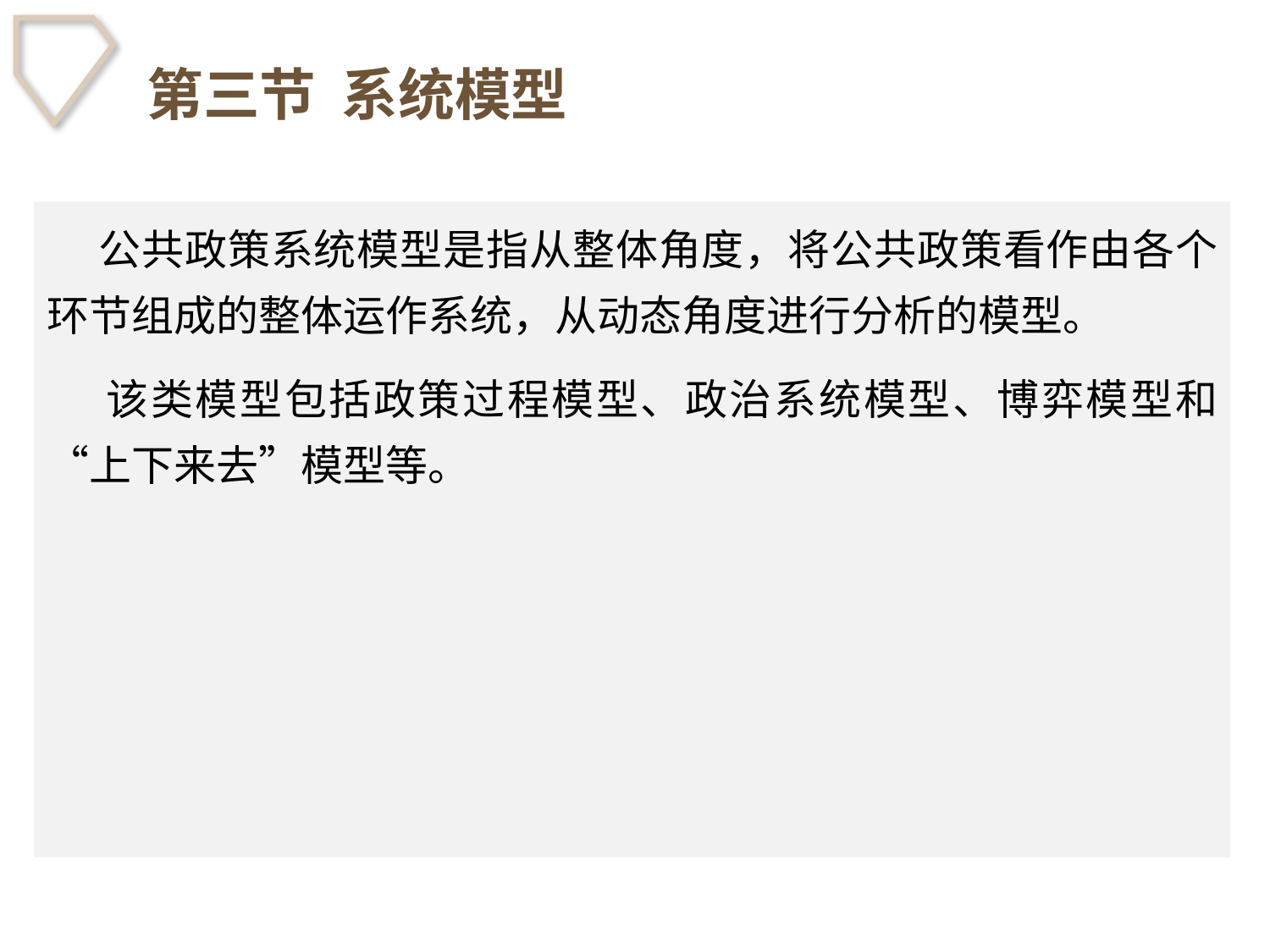

# 第三节  系统模型
    公共政策系统模型是指从整体角度，将公共政策看作由各个环节组成的整体运作系统，从动态角度进行分析的模型。
    该类模型包括政策过程模型、政治系统模型、博弈模型和“上下来去”模型等。